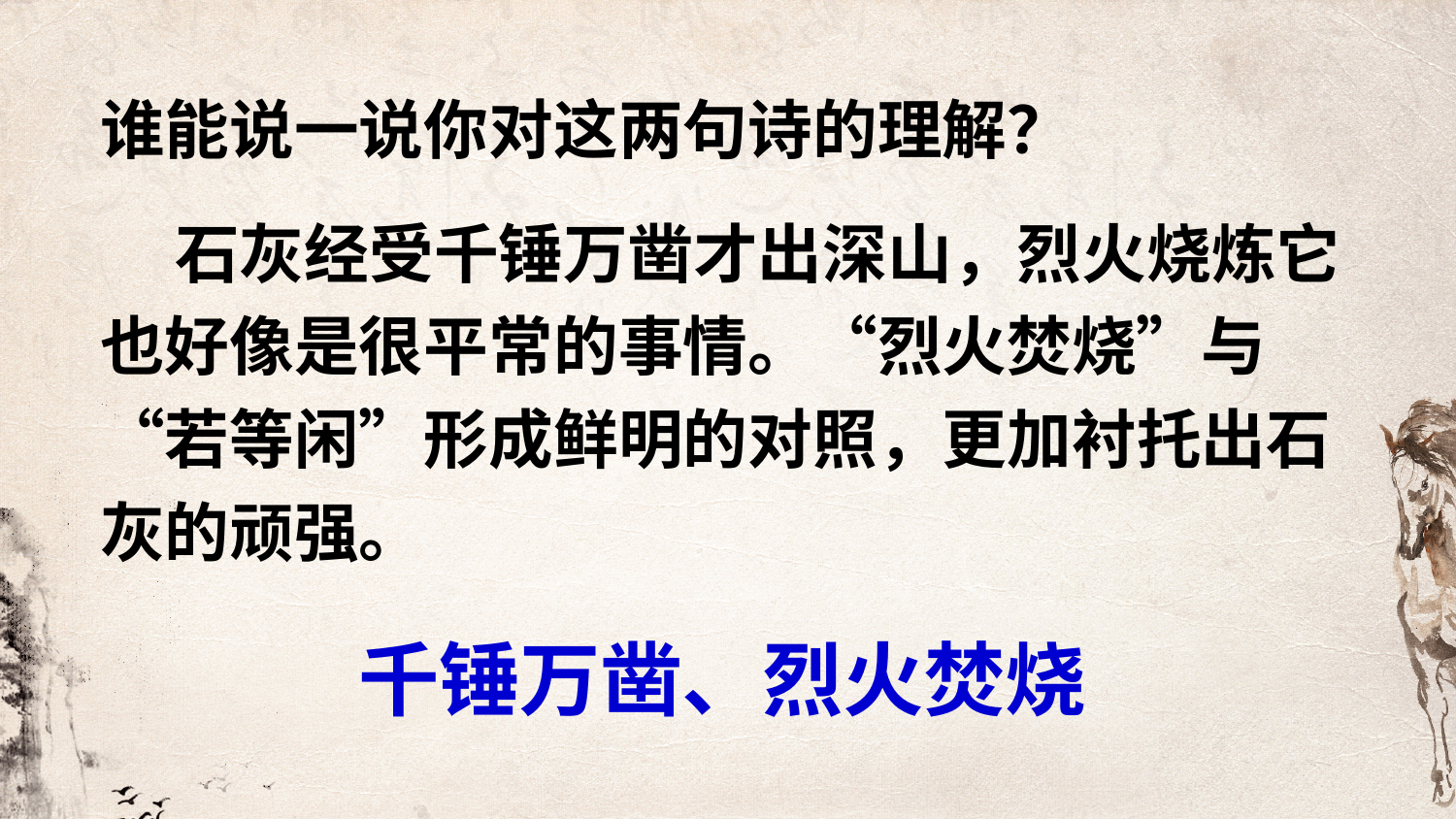

谁能说一说你对这两句诗的理解？
    石灰经受千锤万凿才出深山，烈火烧炼它也好像是很平常的事情。“烈火焚烧”与“若等闲”形成鲜明的对照，更加衬托出石灰的顽强。
千锤万凿、烈火焚烧